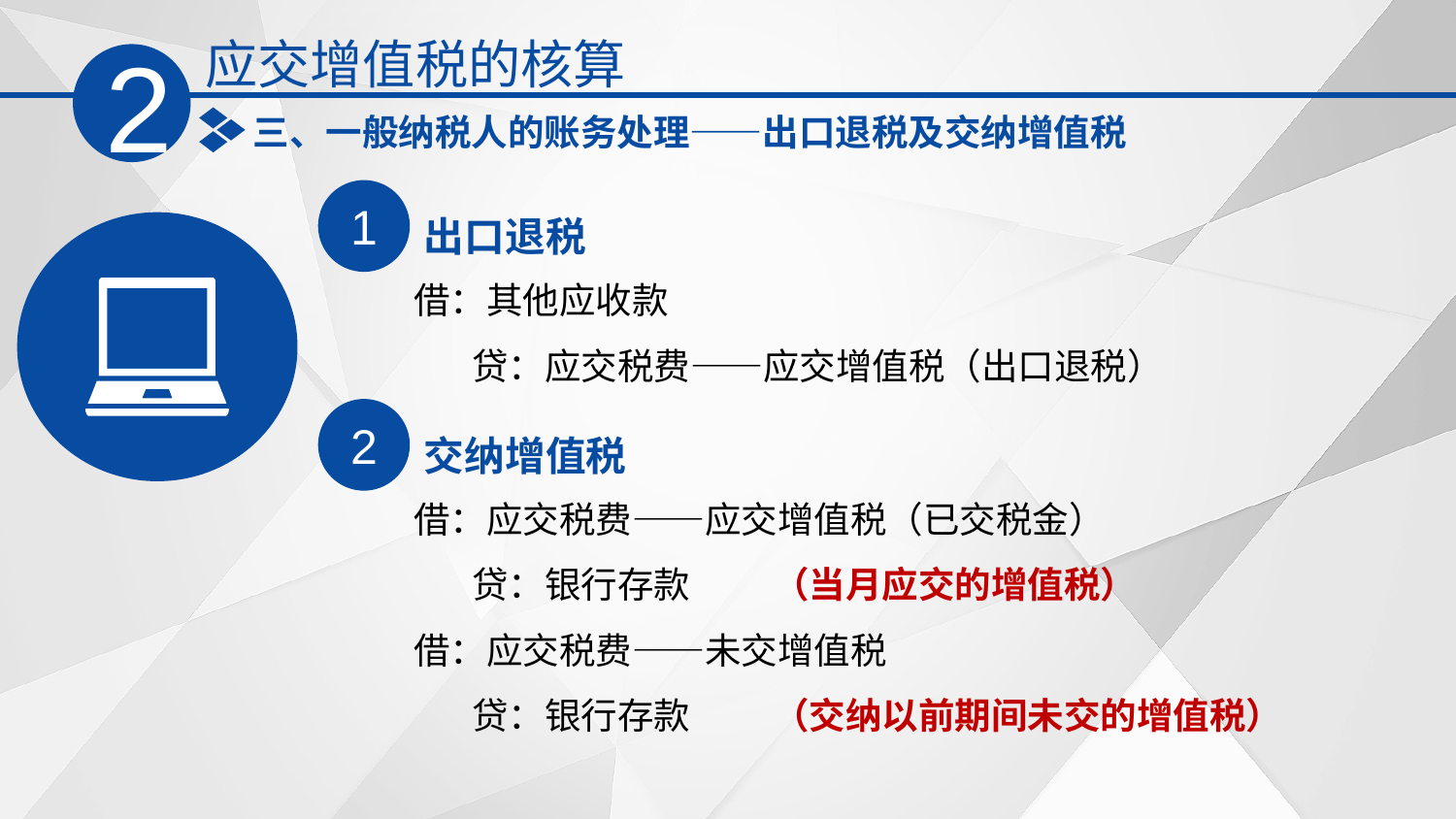

应交增值税的核算
2

三、一般纳税人的账务处理——出口退税及交纳增值税

1
出口退税

借：其他应收款
      贷：应交税费——应交增值税（出口退税）
2
交纳增值税
借：应交税费——应交增值税（已交税金）
      贷：银行存款          （当月应交的增值税）
借：应交税费——未交增值税
      贷：银行存款          （交纳以前期间未交的增值税）